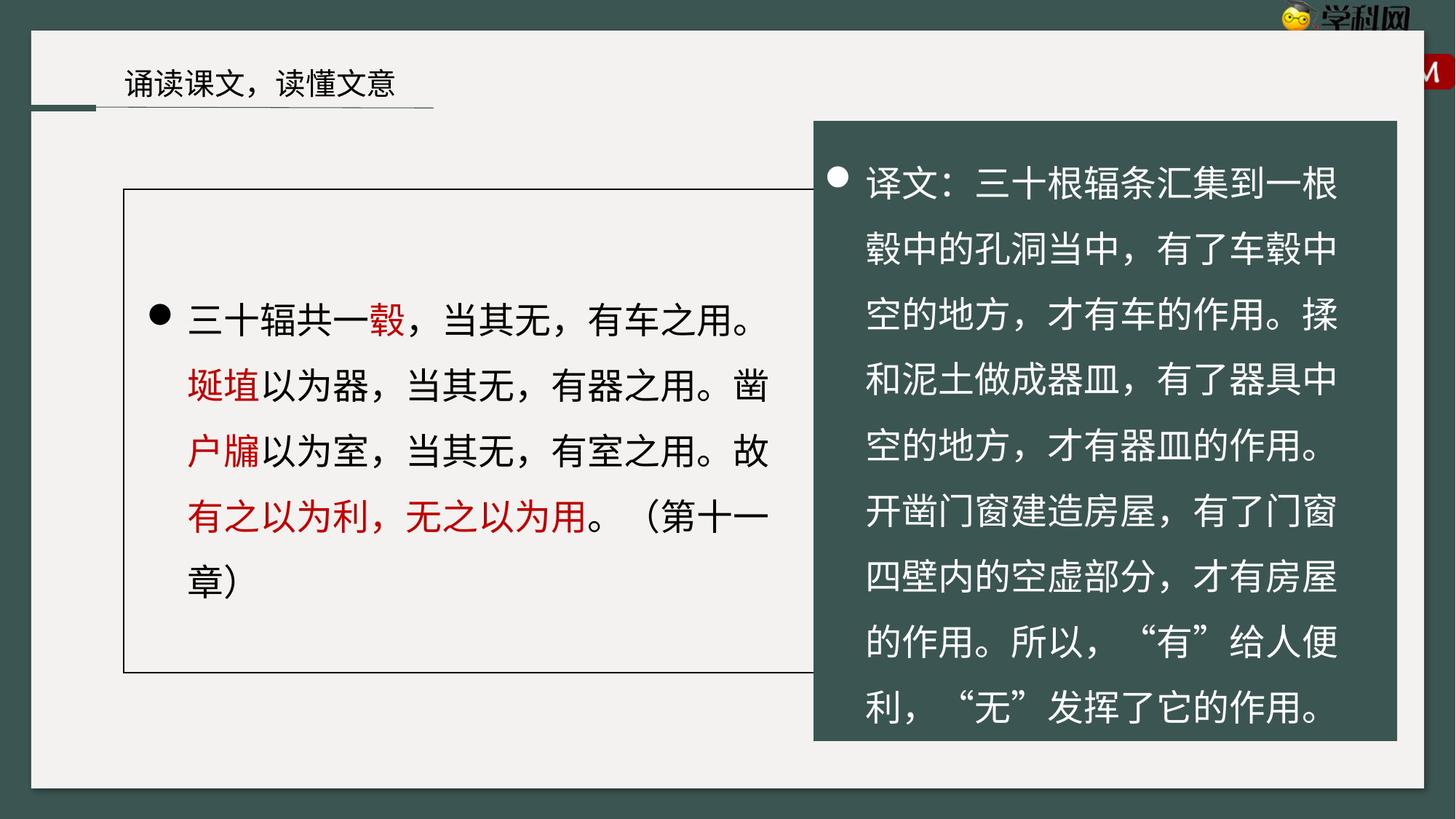

诵读课文，读懂文意

译文：三十根辐条汇集到一根毂中的孔洞当中，有了车毂中空的地方，才有车的作用。揉和泥土做成器皿，有了器具中空的地方，才有器皿的作用。开凿门窗建造房屋，有了门窗四壁内的空虚部分，才有房屋的作用。所以，“有”给人便利，“无”发挥了它的作用。

三十辐共一毂，当其无，有车之用。埏埴以为器，当其无，有器之用。凿户牖以为室，当其无，有室之用。故有之以为利，无之以为用。（第十一章）